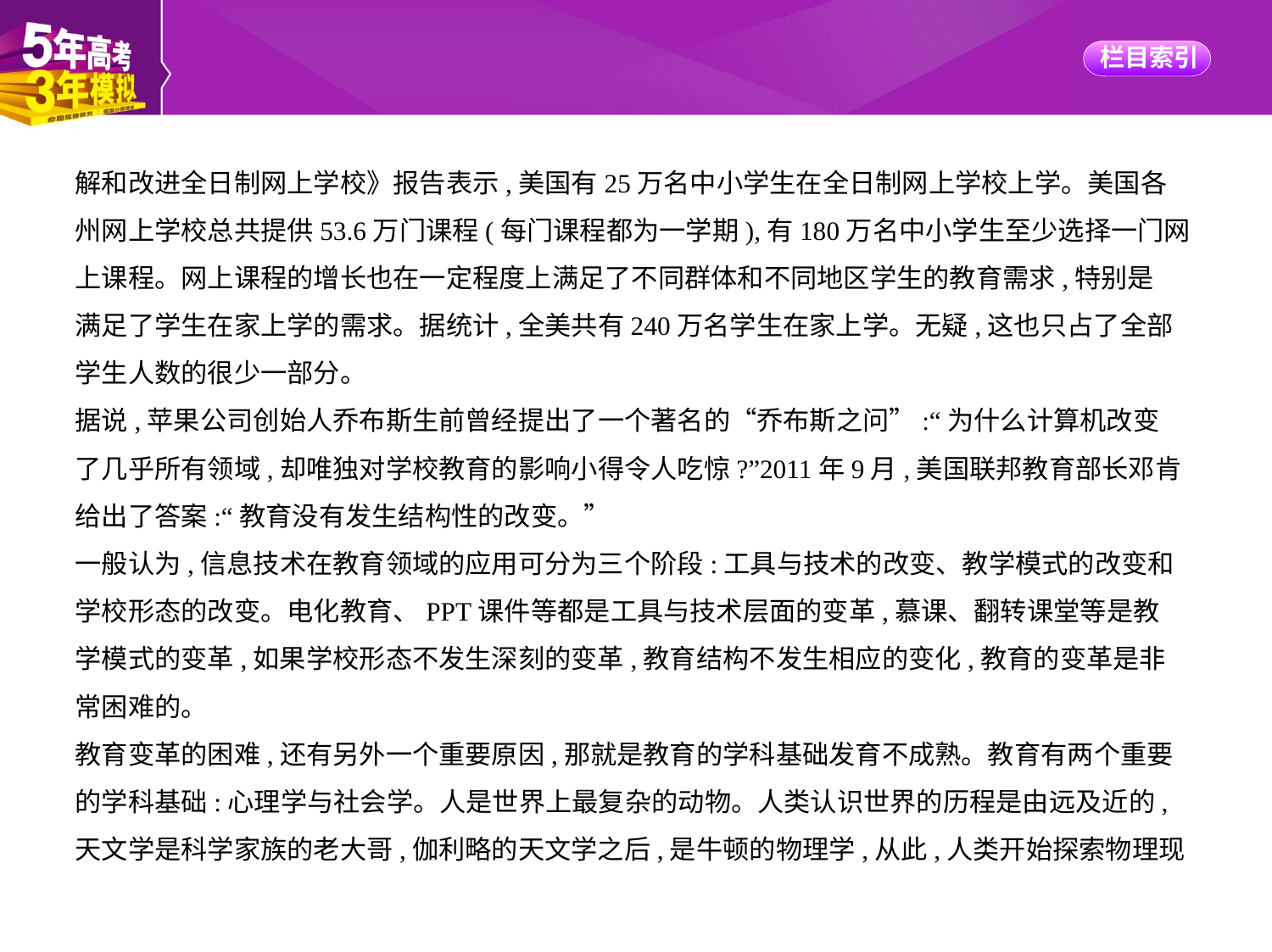

解和改进全日制网上学校》报告表示,美国有25万名中小学生在全日制网上学校上学。美国各
州网上学校总共提供53.6万门课程(每门课程都为一学期),有180万名中小学生至少选择一门网
上课程。网上课程的增长也在一定程度上满足了不同群体和不同地区学生的教育需求,特别是
满足了学生在家上学的需求。据统计,全美共有240万名学生在家上学。无疑,这也只占了全部
学生人数的很少一部分。
据说,苹果公司创始人乔布斯生前曾经提出了一个著名的“乔布斯之问”:“为什么计算机改变
了几乎所有领域,却唯独对学校教育的影响小得令人吃惊?”2011年9月,美国联邦教育部长邓肯
给出了答案:“教育没有发生结构性的改变。”
一般认为,信息技术在教育领域的应用可分为三个阶段:工具与技术的改变、教学模式的改变和
学校形态的改变。电化教育、PPT课件等都是工具与技术层面的变革,慕课、翻转课堂等是教
学模式的变革,如果学校形态不发生深刻的变革,教育结构不发生相应的变化,教育的变革是非
常困难的。
教育变革的困难,还有另外一个重要原因,那就是教育的学科基础发育不成熟。教育有两个重要
的学科基础:心理学与社会学。人是世界上最复杂的动物。人类认识世界的历程是由远及近的,
天文学是科学家族的老大哥,伽利略的天文学之后,是牛顿的物理学,从此,人类开始探索物理现